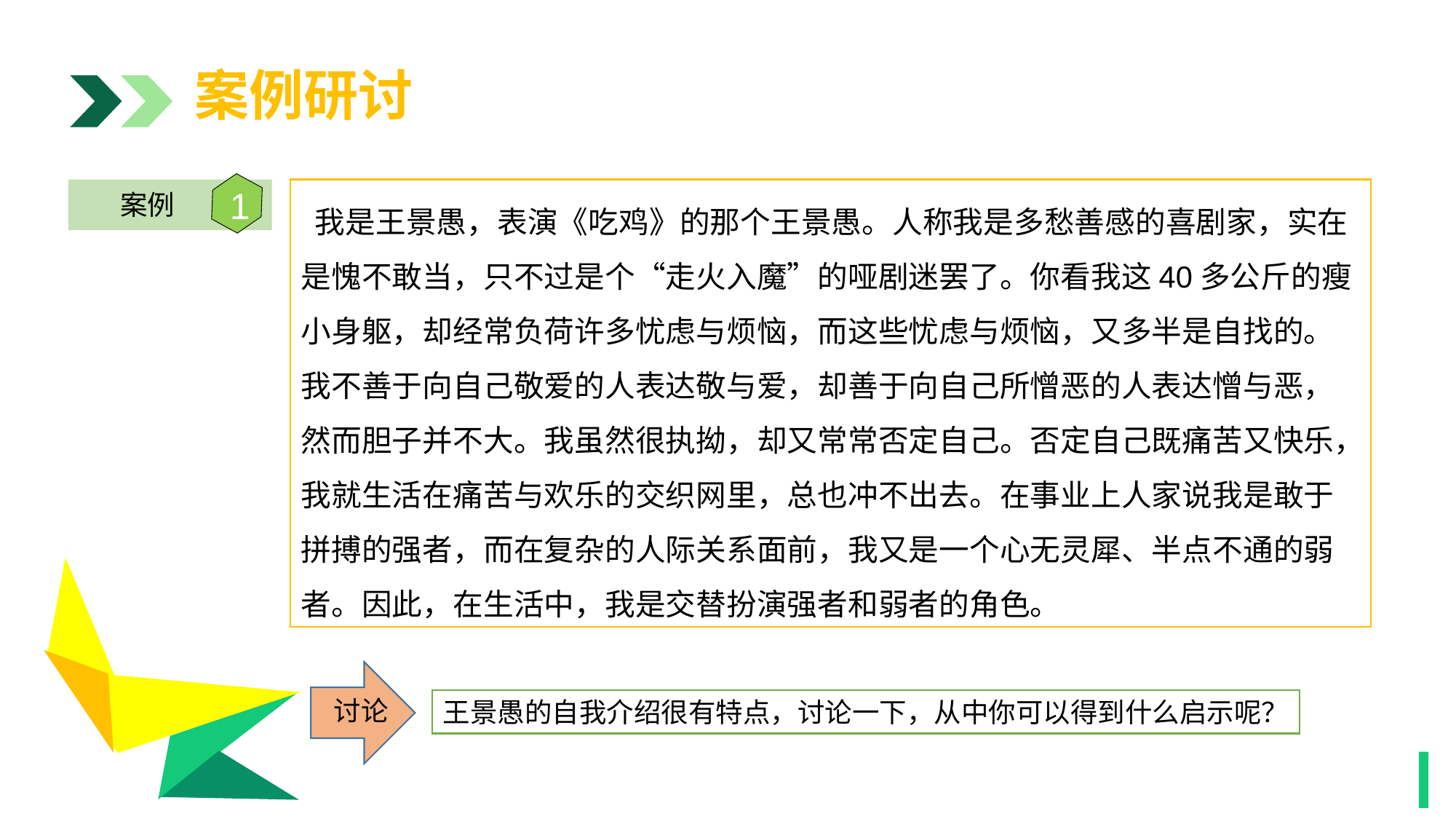

案例研讨

1

案例
 我是王景愚，表演《吃鸡》的那个王景愚。人称我是多愁善感的喜剧家，实在是愧不敢当，只不过是个“走火入魔”的哑剧迷罢了。你看我这40多公斤的瘦小身躯，却经常负荷许多忧虑与烦恼，而这些忧虑与烦恼，又多半是自找的。我不善于向自己敬爱的人表达敬与爱，却善于向自己所憎恶的人表达憎与恶，然而胆子并不大。我虽然很执拗，却又常常否定自己。否定自己既痛苦又快乐，我就生活在痛苦与欢乐的交织网里，总也冲不出去。在事业上人家说我是敢于拼搏的强者，而在复杂的人际关系面前，我又是一个心无灵犀、半点不通的弱者。因此，在生活中，我是交替扮演强者和弱者的角色。
1

讨论
王景愚的自我介绍很有特点，讨论一下，从中你可以得到什么启示呢？
1
3